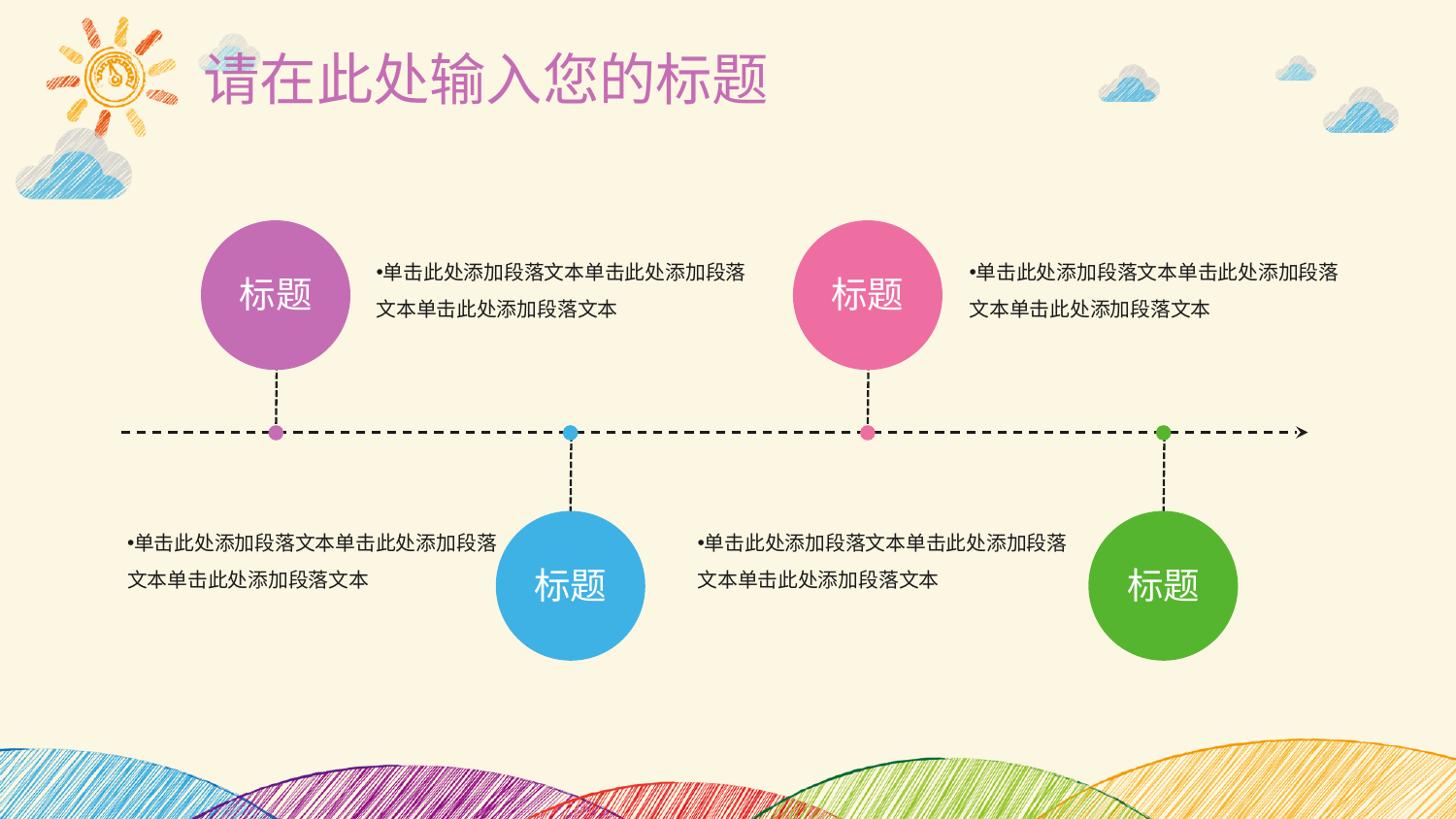

请在此处输入您的标题

标题

标题
单击此处添加段落文本单击此处添加段落文本单击此处添加段落文本

单击此处添加段落文本单击此处添加段落文本单击此处添加段落文本

标题

标题
单击此处添加段落文本单击此处添加段落文本单击此处添加段落文本

单击此处添加段落文本单击此处添加段落文本单击此处添加段落文本